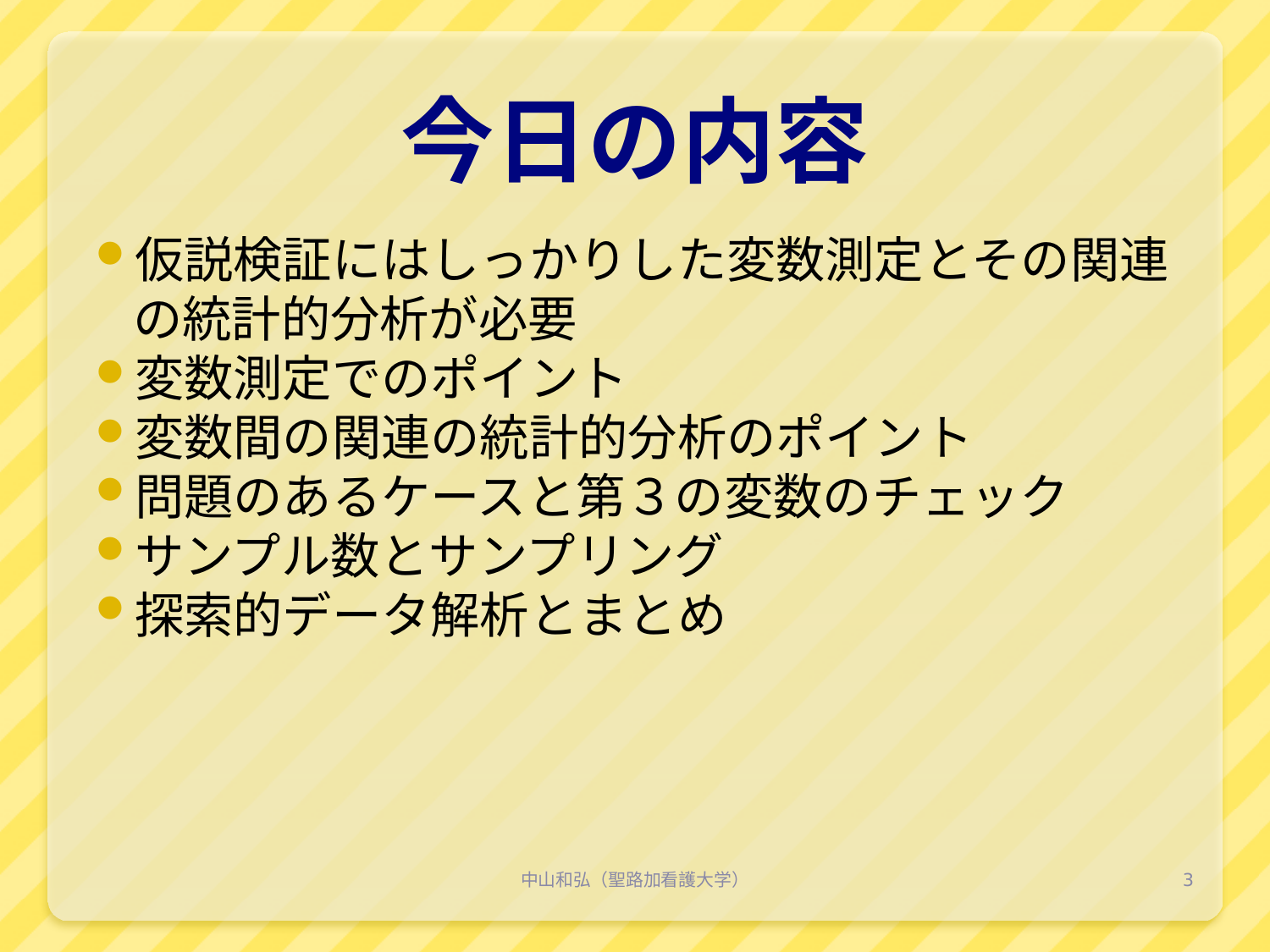

# 今日の内容
仮説検証にはしっかりした変数測定とその関連の統計的分析が必要
変数測定でのポイント
変数間の関連の統計的分析のポイント
問題のあるケースと第３の変数のチェック
サンプル数とサンプリング
探索的データ解析とまとめ
中山和弘（聖路加看護大学）
3